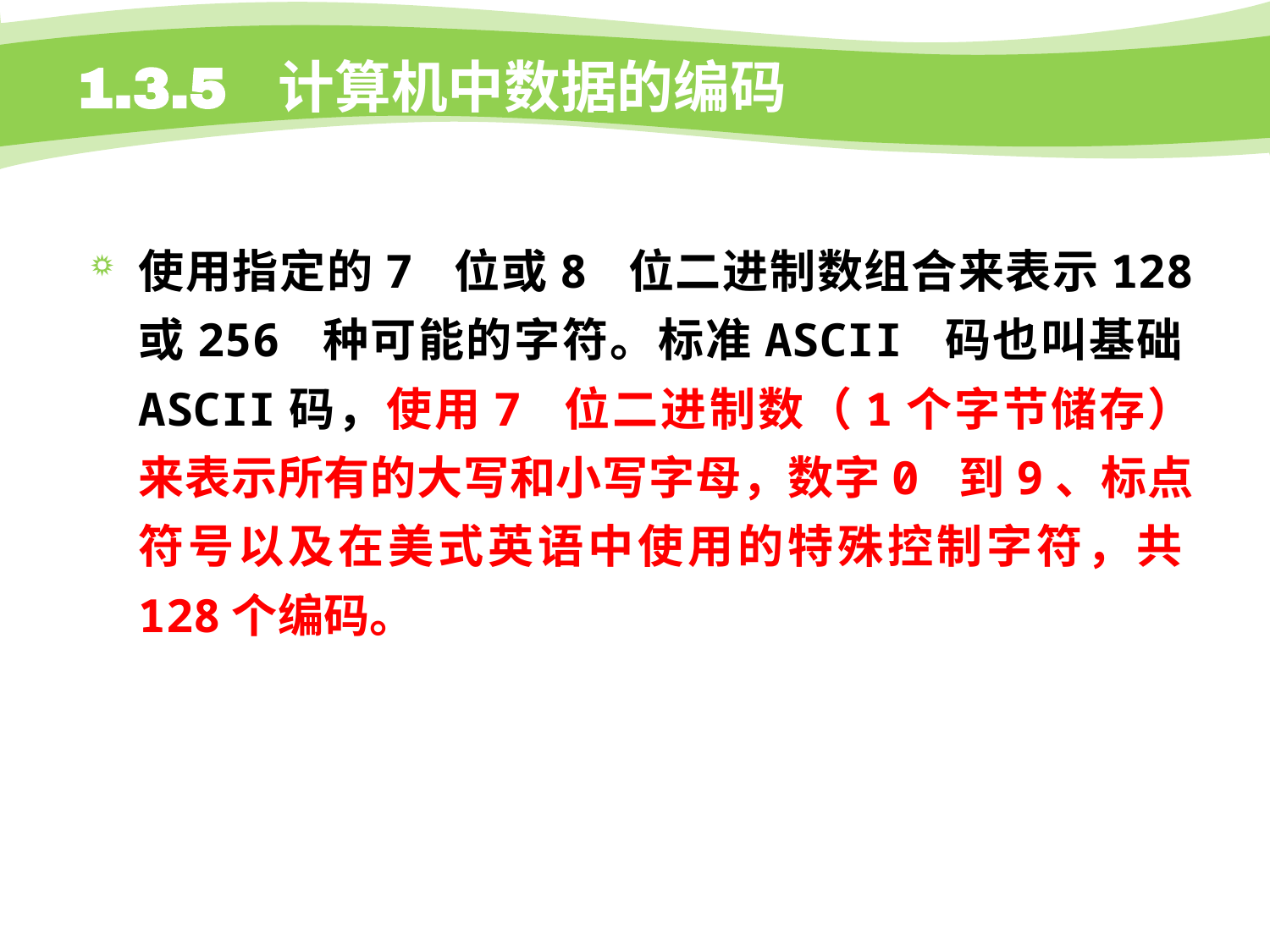

# 1.3.5  计算机中数据的编码
使用指定的7 位或8 位二进制数组合来表示128 或256 种可能的字符。标准ASCII 码也叫基础ASCII码，使用7 位二进制数（1个字节储存）来表示所有的大写和小写字母，数字0 到9、标点符号以及在美式英语中使用的特殊控制字符，共128个编码。